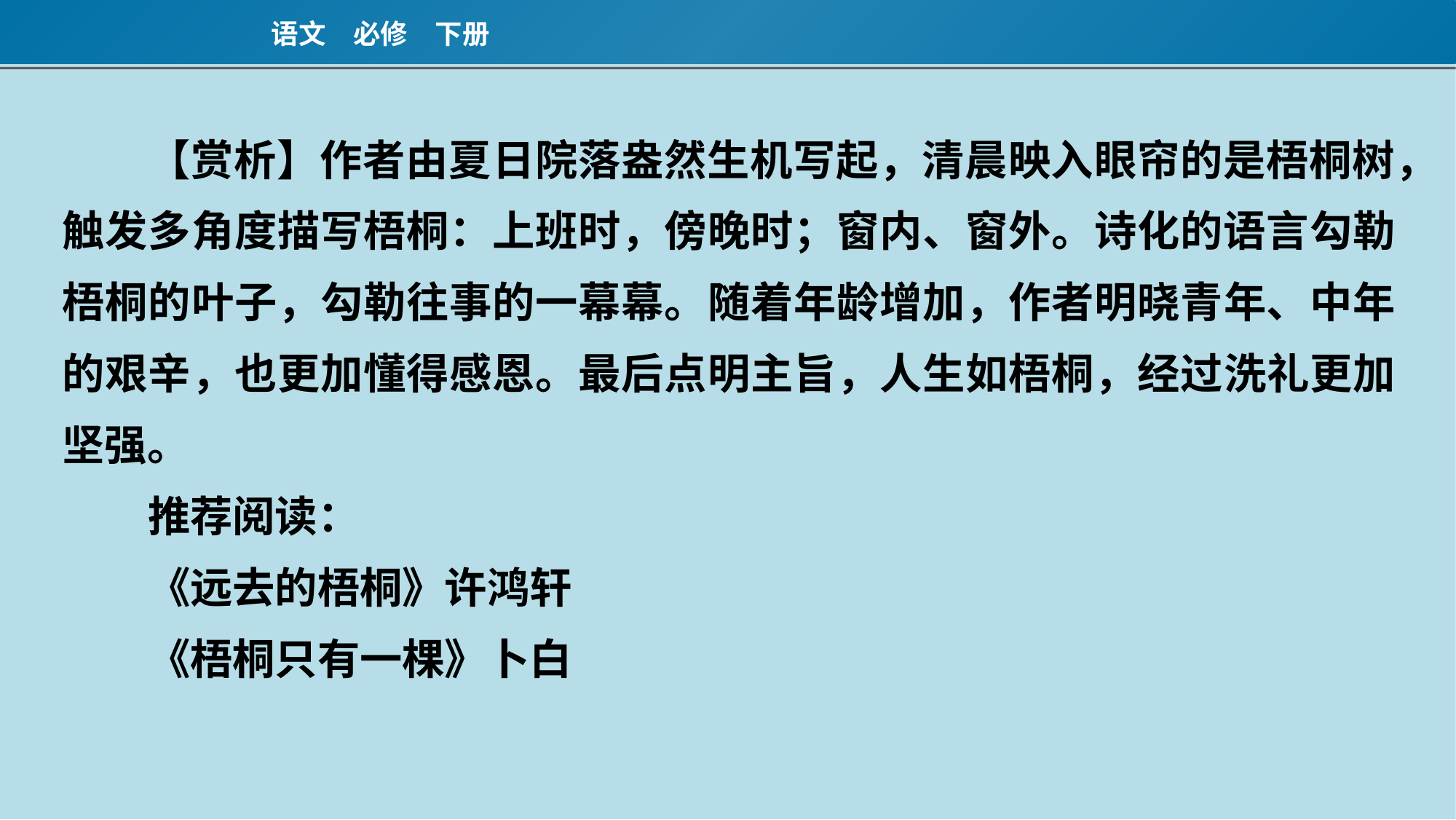

【赏析】作者由夏日院落盎然生机写起，清晨映入眼帘的是梧桐树，触发多角度描写梧桐：上班时，傍晚时；窗内、窗外。诗化的语言勾勒梧桐的叶子，勾勒往事的一幕幕。随着年龄增加，作者明晓青年、中年的艰辛，也更加懂得感恩。最后点明主旨，人生如梧桐，经过洗礼更加坚强。
推荐阅读：
《远去的梧桐》许鸿轩
《梧桐只有一棵》卜白